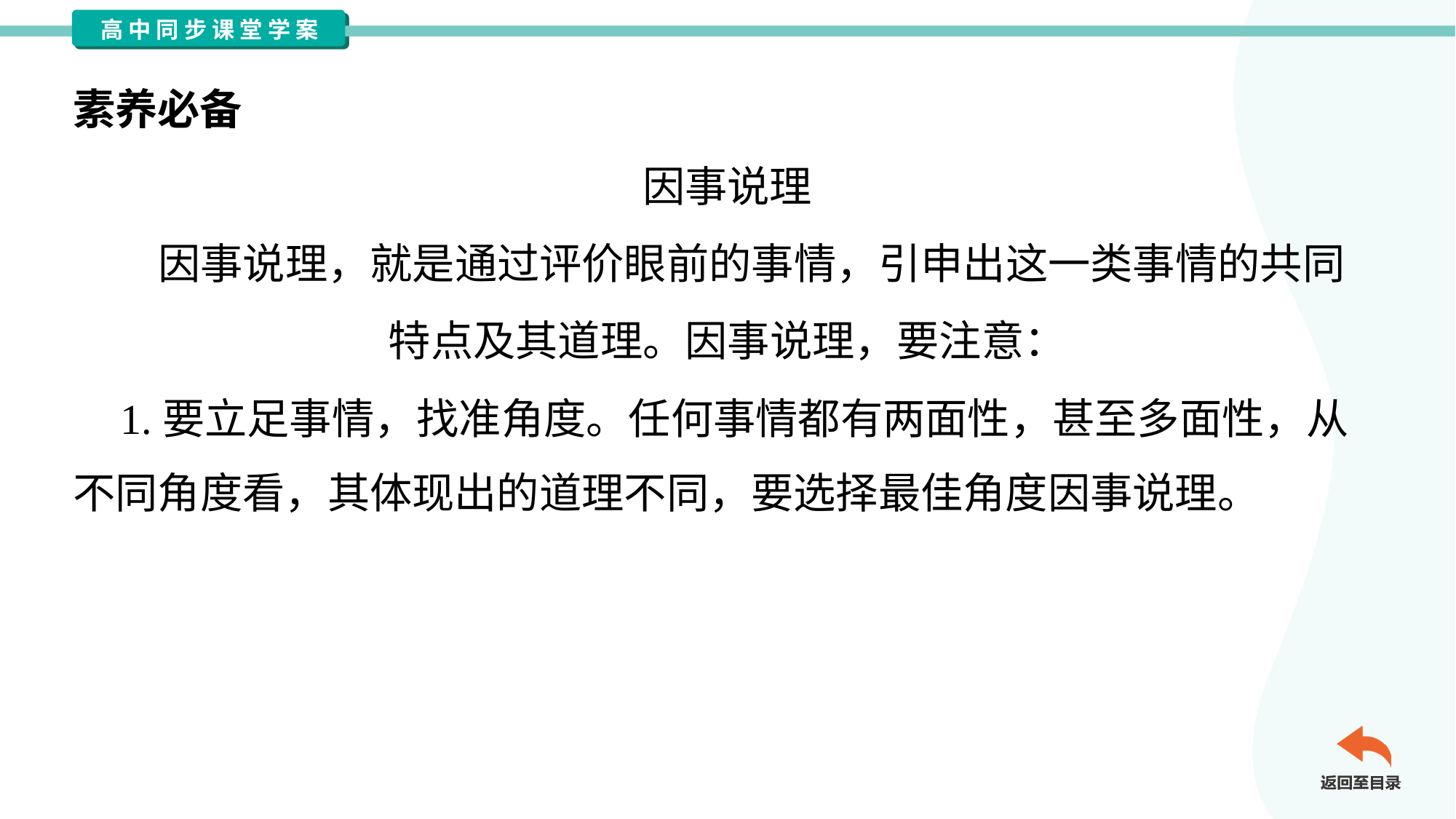

素养必备
因事说理
    因事说理，就是通过评价眼前的事情，引申出这一类事情的共同
特点及其道理。因事说理，要注意：
    1.要立足事情，找准角度。任何事情都有两面性，甚至多面性，从
不同角度看，其体现出的道理不同，要选择最佳角度因事说理。